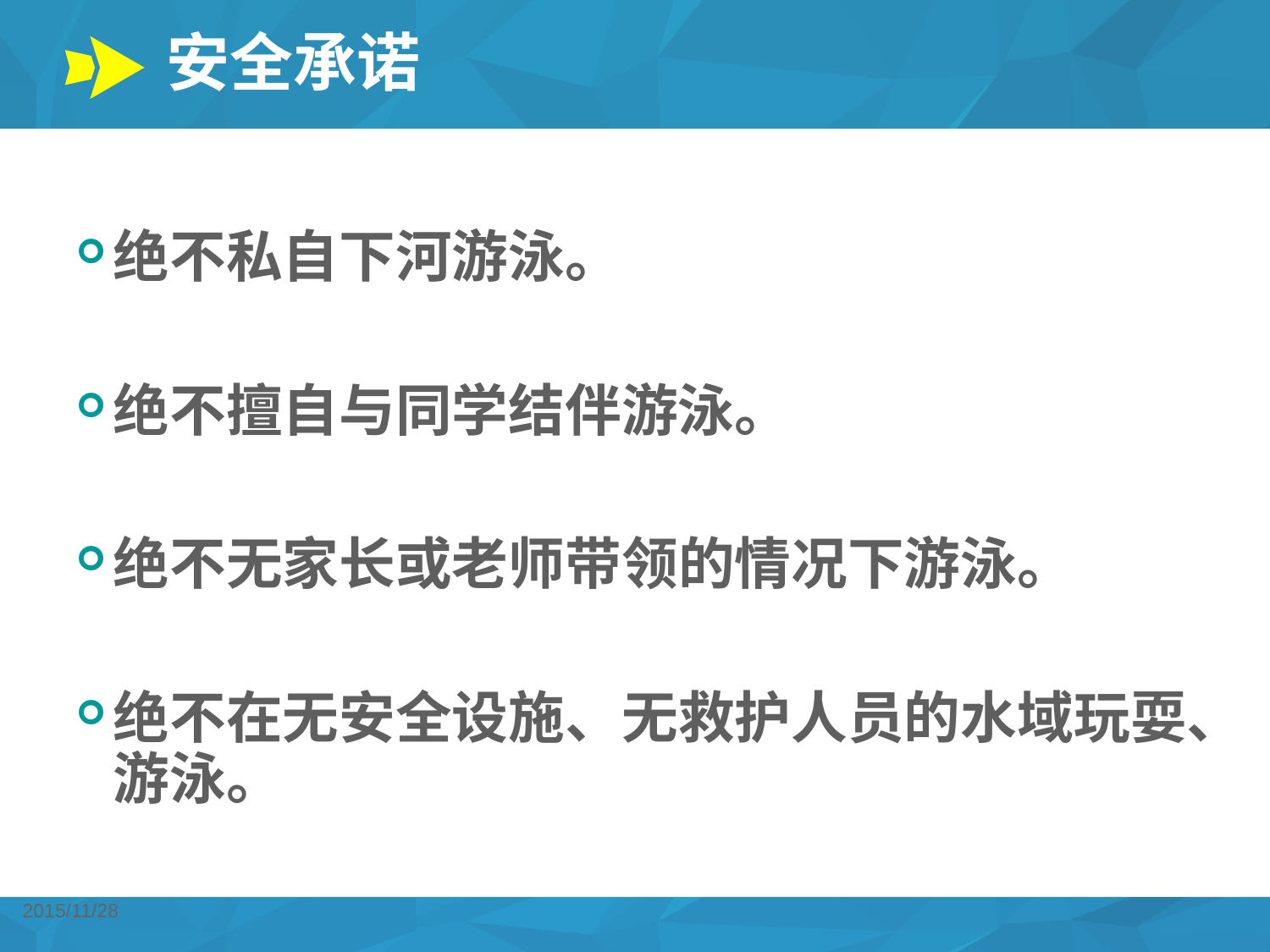

安全承诺
绝不私自下河游泳。

绝不擅自与同学结伴游泳。

绝不无家长或老师带领的情况下游泳。

绝不在无安全设施、无救护人员的水域玩耍、游泳。

2015/11/28